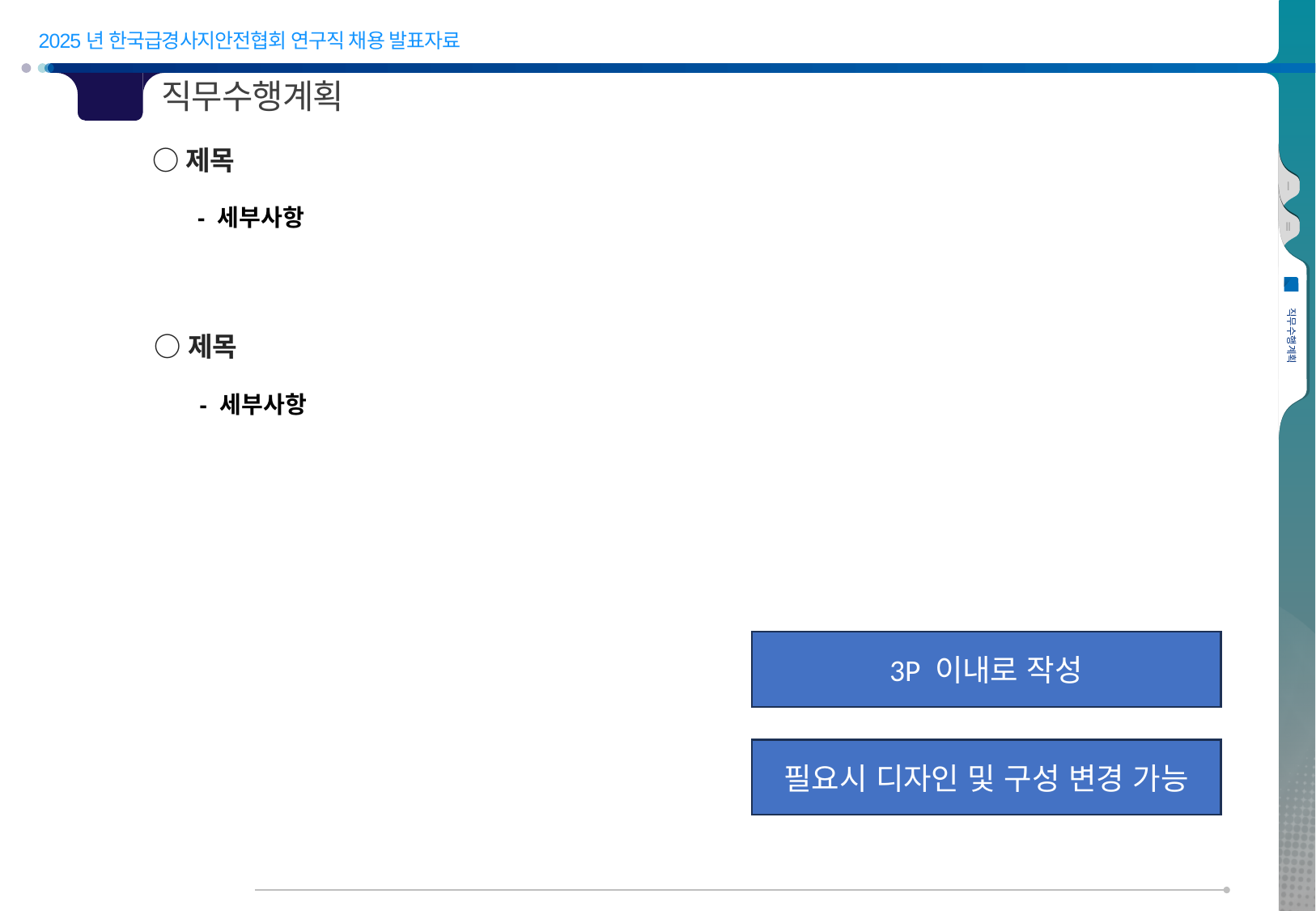

03

# 직무수행계획
○제목
- 세부사항
○제목
- 세부사항
3P 이내로 작성
필요시 디자인 및 구성 변경 가능